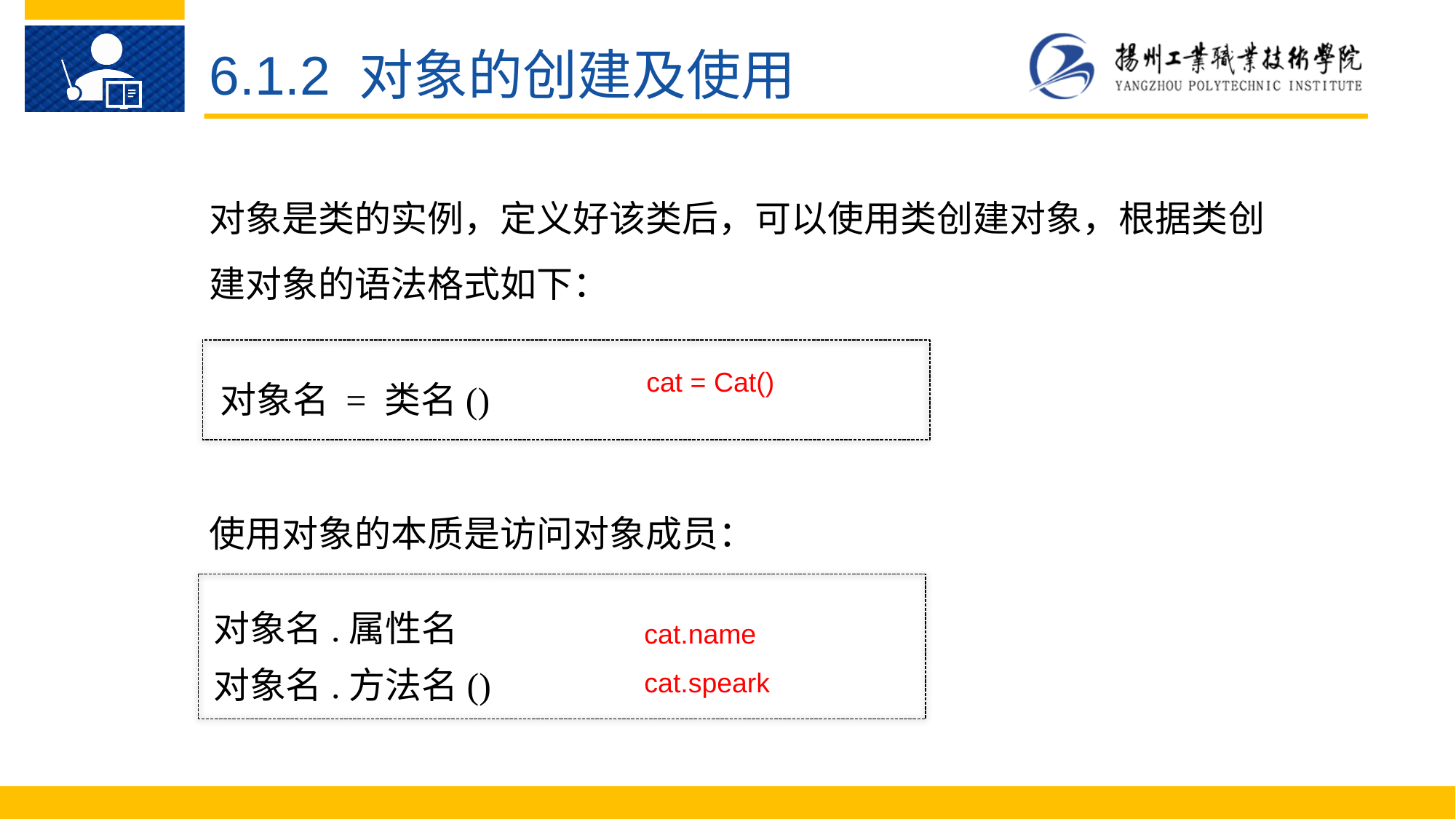

6.1.2 对象的创建及使用
对象是类的实例，定义好该类后，可以使用类创建对象，根据类创建对象的语法格式如下：
Python 语 言 的 优 点

对象名 = 类名()
cat = Cat()
使用对象的本质是访问对象成员：

对象名.属性名
对象名.方法名()
cat.name
cat.speark